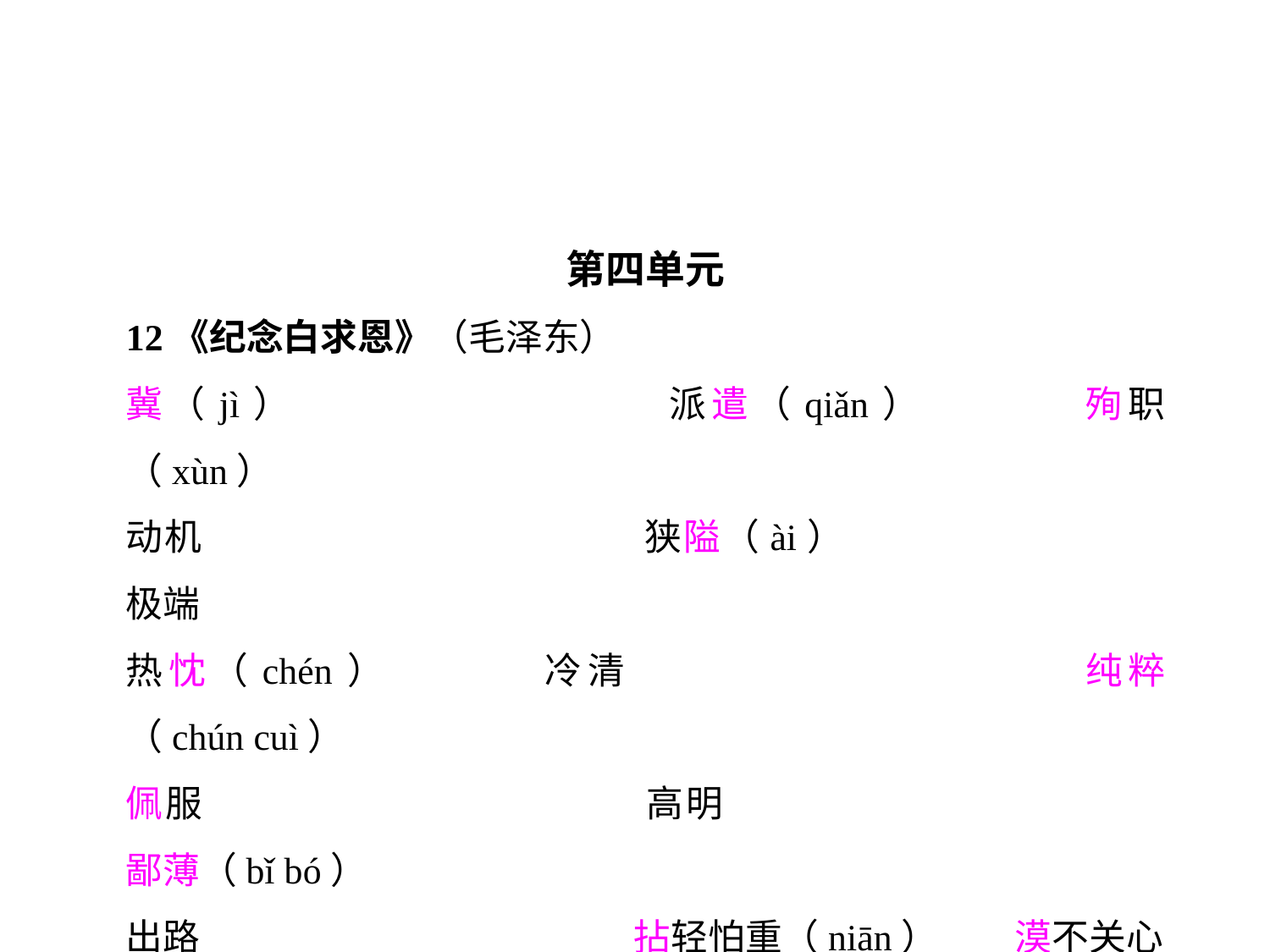

第四单元
12《纪念白求恩》（毛泽东）
冀（jì）			派遣（qiǎn）		殉职（xùn）
动机				狭隘（ài）			极端
热忱（chén）		冷清				纯粹（chún cuì）
佩服				高明				鄙薄（bǐ bó）
出路				拈轻怕重（niān）	漠不关心
麻木不仁			精益求精			见异思迁